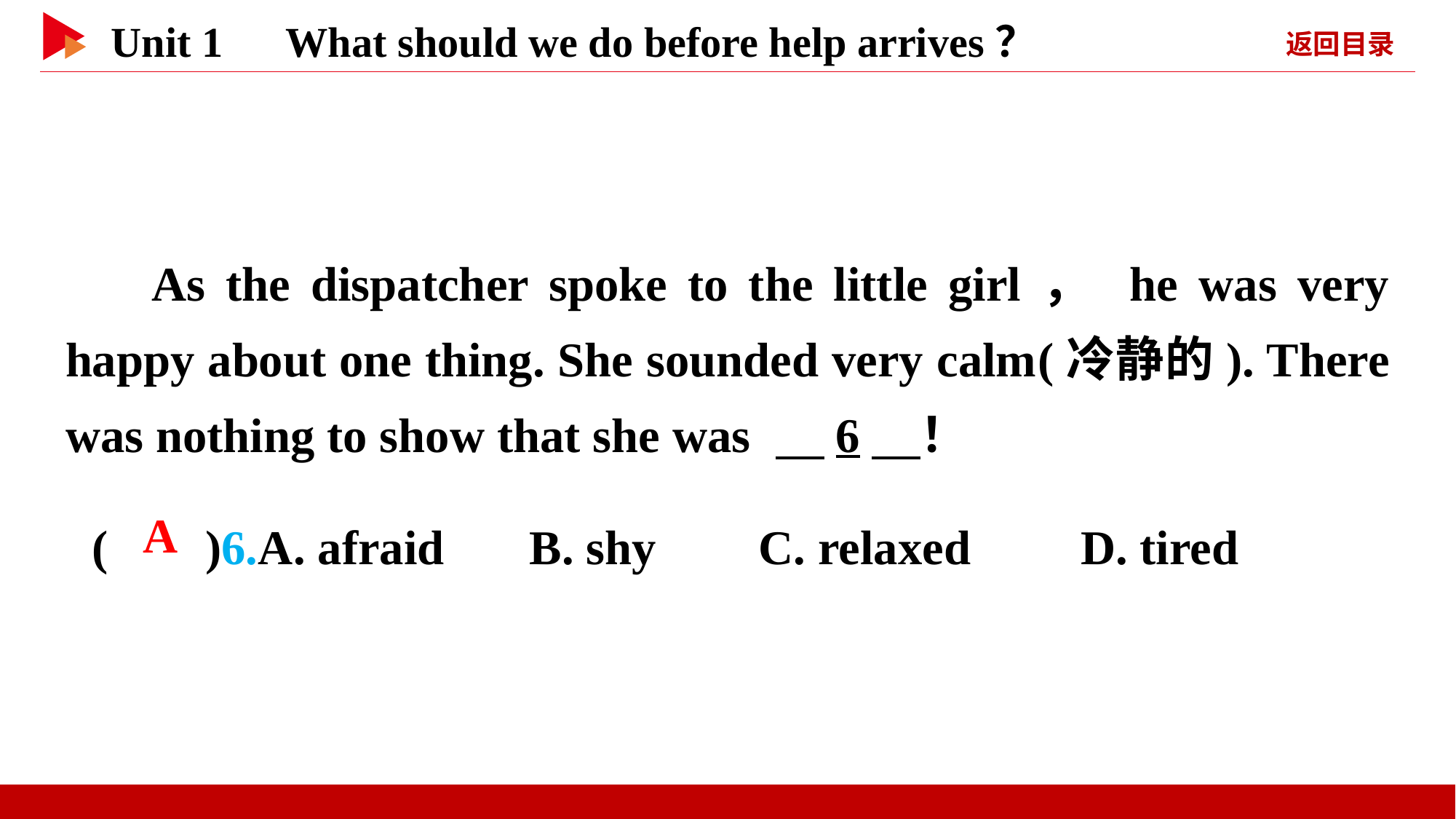

As the dispatcher spoke to the little girl， he was very happy about one thing. She sounded very calm(冷静的). There was nothing to show that she was 　6　！
(        )6.A. afraid       B. shy	 C. relaxed         D. tired
   A